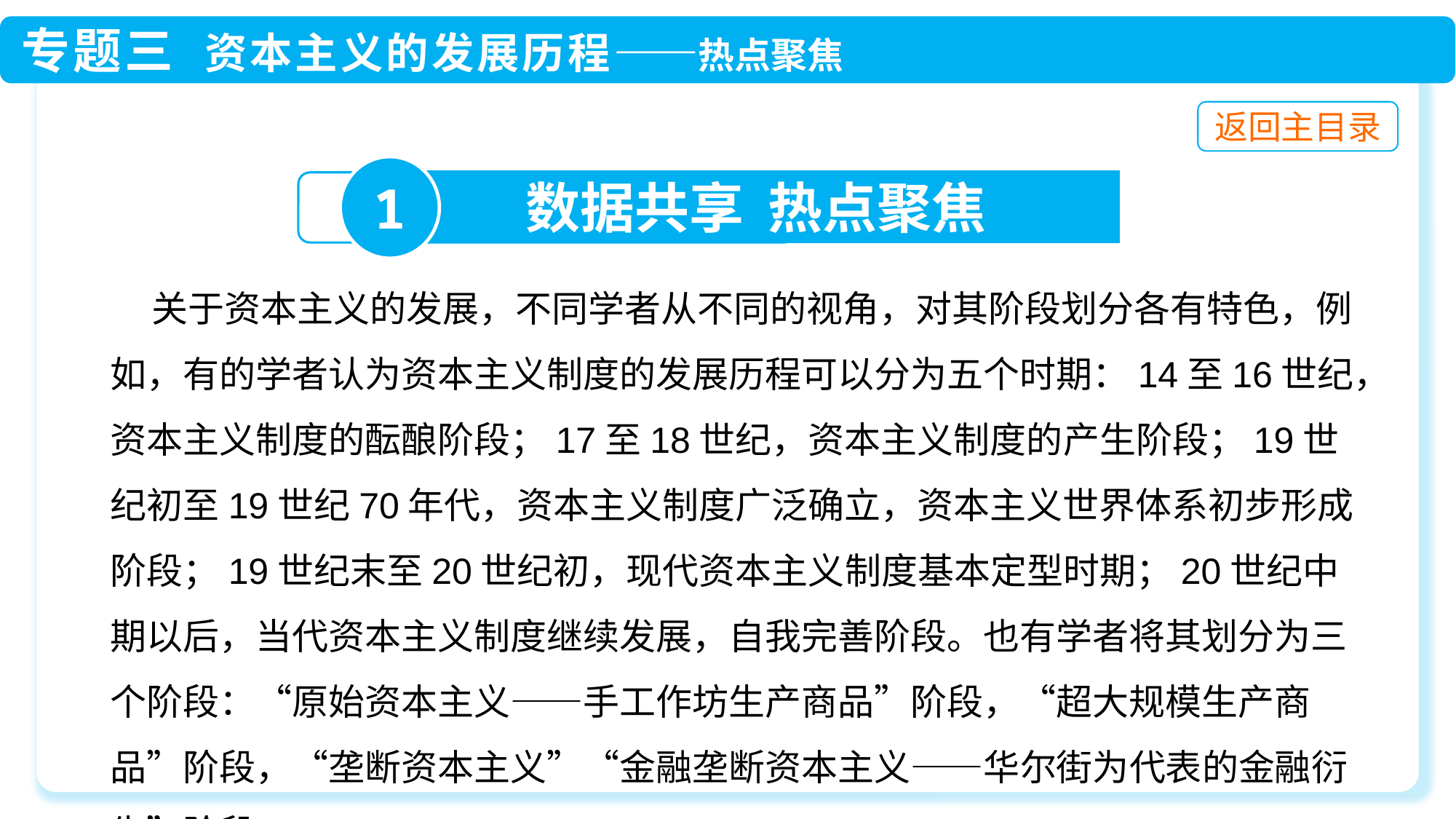

1
数据共享  热点聚焦

    关于资本主义的发展，不同学者从不同的视角，对其阶段划分各有特色，例如，有的学者认为资本主义制度的发展历程可以分为五个时期：14至16世纪，资本主义制度的酝酿阶段；17至18世纪，资本主义制度的产生阶段；19世纪初至19世纪70年代，资本主义制度广泛确立，资本主义世界体系初步形成阶段；19世纪末至20世纪初，现代资本主义制度基本定型时期；20世纪中期以后，当代资本主义制度继续发展，自我完善阶段。也有学者将其划分为三个阶段：“原始资本主义——手工作坊生产商品”阶段，“超大规模生产商品”阶段，“垄断资本主义”“金融垄断资本主义——华尔街为代表的金融衍生”阶段。